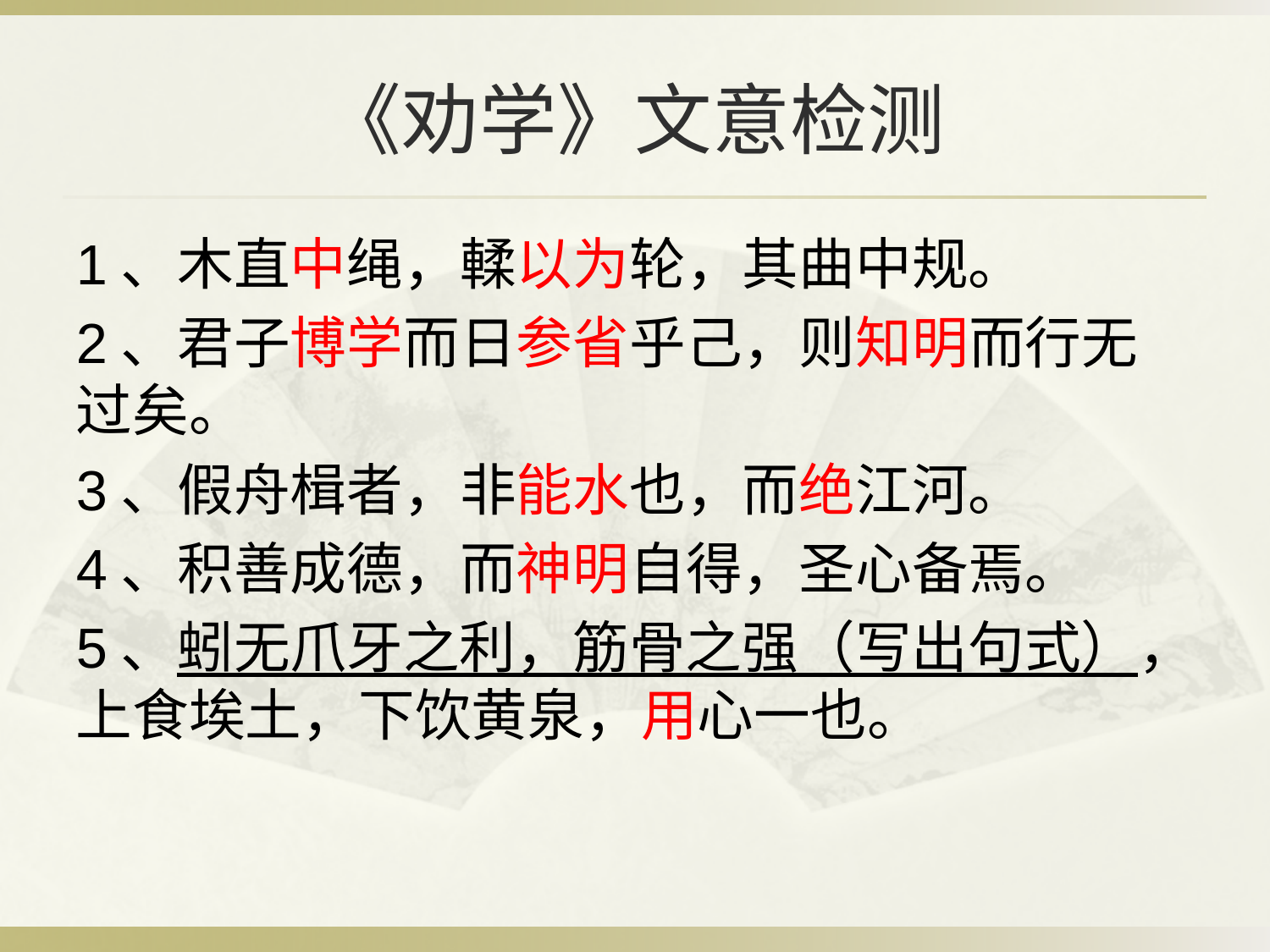

# 《劝学》文意检测
1、木直中绳，輮以为轮，其曲中规。
2、君子博学而日参省乎己，则知明而行无过矣。
3、假舟楫者，非能水也，而绝江河。
4、积善成德，而神明自得，圣心备焉。
5、蚓无爪牙之利，筋骨之强（写出句式），上食埃土，下饮黄泉，用心一也。